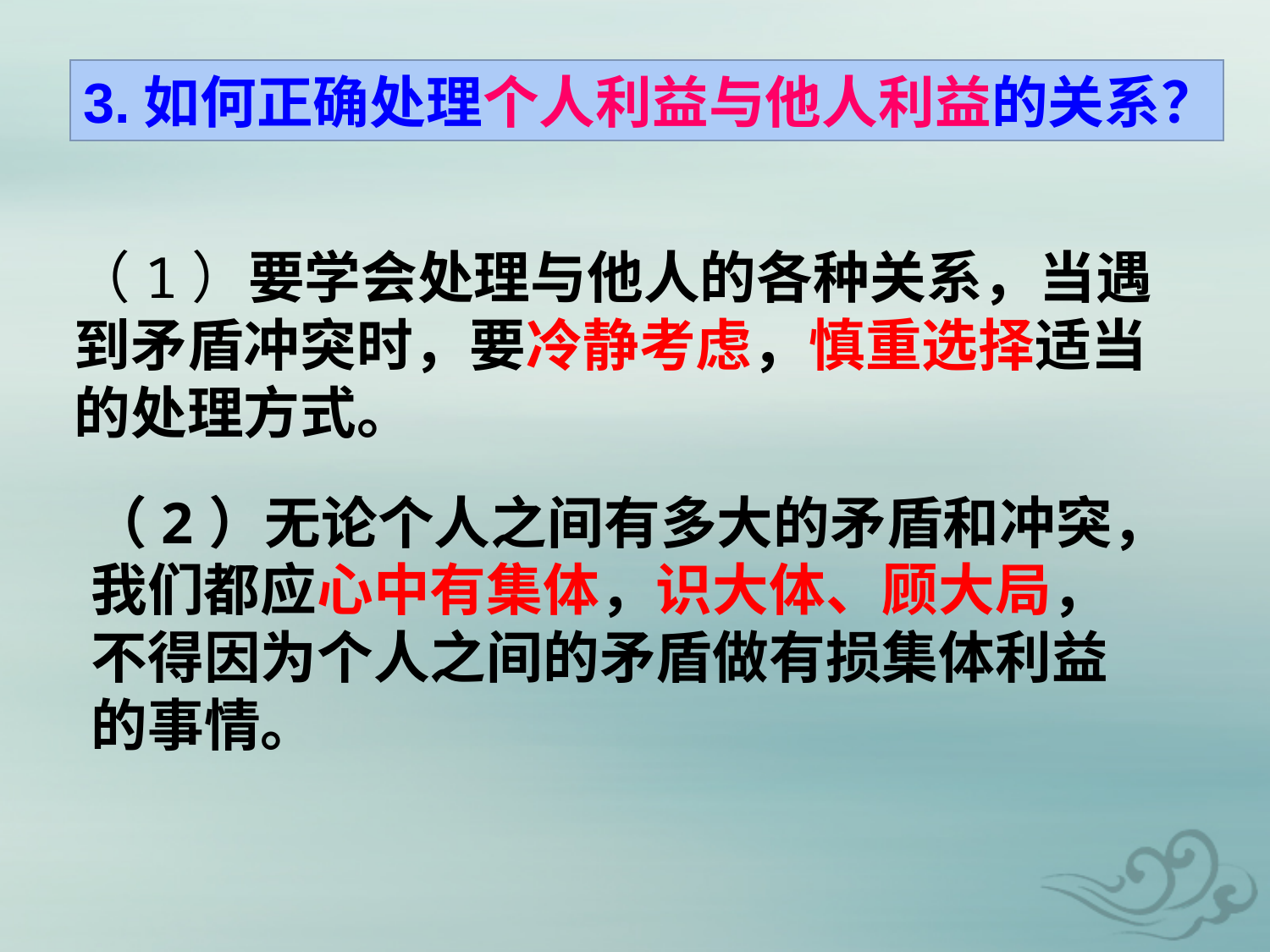

3.如何正确处理个人利益与他人利益的关系？
（1）要学会处理与他人的各种关系，当遇到矛盾冲突时，要冷静考虑，慎重选择适当的处理方式。
（2）无论个人之间有多大的矛盾和冲突，我们都应心中有集体，识大体、顾大局，不得因为个人之间的矛盾做有损集体利益的事情。